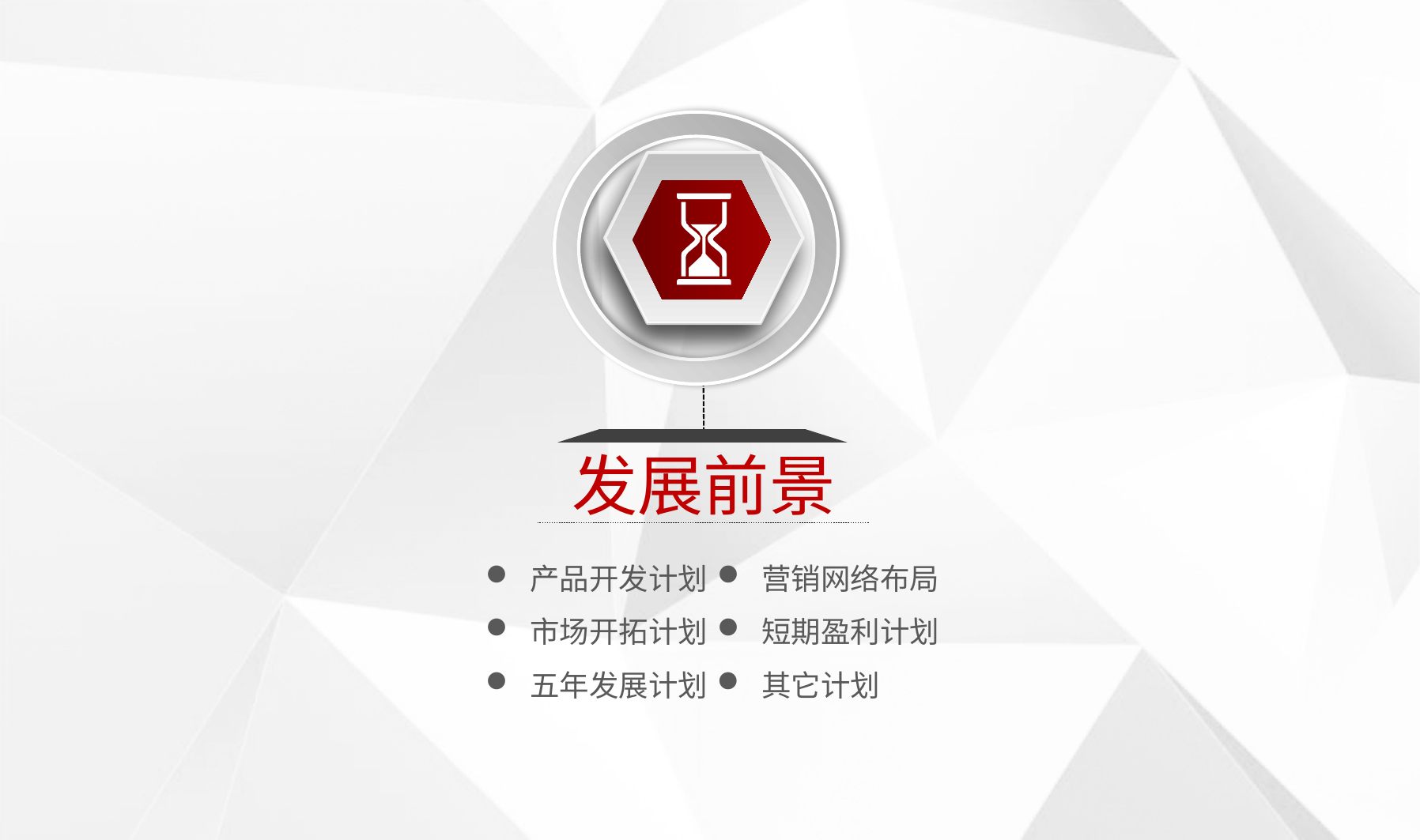

发展前景
产品开发计划
营销网络布局
市场开拓计划
短期盈利计划
五年发展计划
其它计划